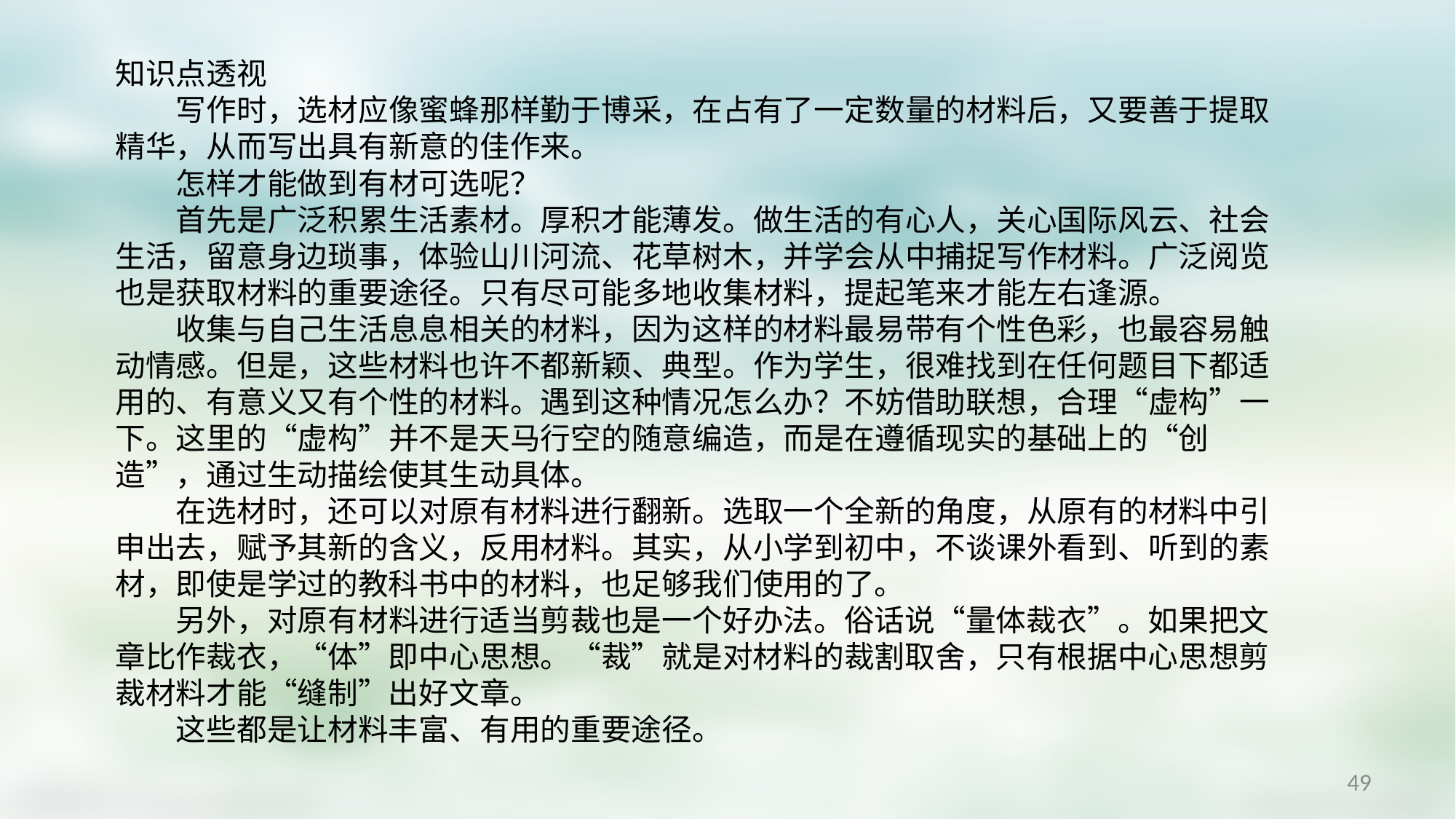

知识点透视
　　写作时，选材应像蜜蜂那样勤于博采，在占有了一定数量的材料后，又要善于提取精华，从而写出具有新意的佳作来。
　　怎样才能做到有材可选呢？
　　首先是广泛积累生活素材。厚积才能薄发。做生活的有心人，关心国际风云、社会生活，留意身边琐事，体验山川河流、花草树木，并学会从中捕捉写作材料。广泛阅览也是获取材料的重要途径。只有尽可能多地收集材料，提起笔来才能左右逢源。
　　收集与自己生活息息相关的材料，因为这样的材料最易带有个性色彩，也最容易触动情感。但是，这些材料也许不都新颖、典型。作为学生，很难找到在任何题目下都适用的、有意义又有个性的材料。遇到这种情况怎么办？不妨借助联想，合理“虚构”一下。这里的“虚构”并不是天马行空的随意编造，而是在遵循现实的基础上的“创造”，通过生动描绘使其生动具体。
　　在选材时，还可以对原有材料进行翻新。选取一个全新的角度，从原有的材料中引申出去，赋予其新的含义，反用材料。其实，从小学到初中，不谈课外看到、听到的素材，即使是学过的教科书中的材料，也足够我们使用的了。
　　另外，对原有材料进行适当剪裁也是一个好办法。俗话说“量体裁衣”。如果把文章比作裁衣，“体”即中心思想。“裁”就是对材料的裁割取舍，只有根据中心思想剪裁材料才能“缝制”出好文章。
　　这些都是让材料丰富、有用的重要途径。
49